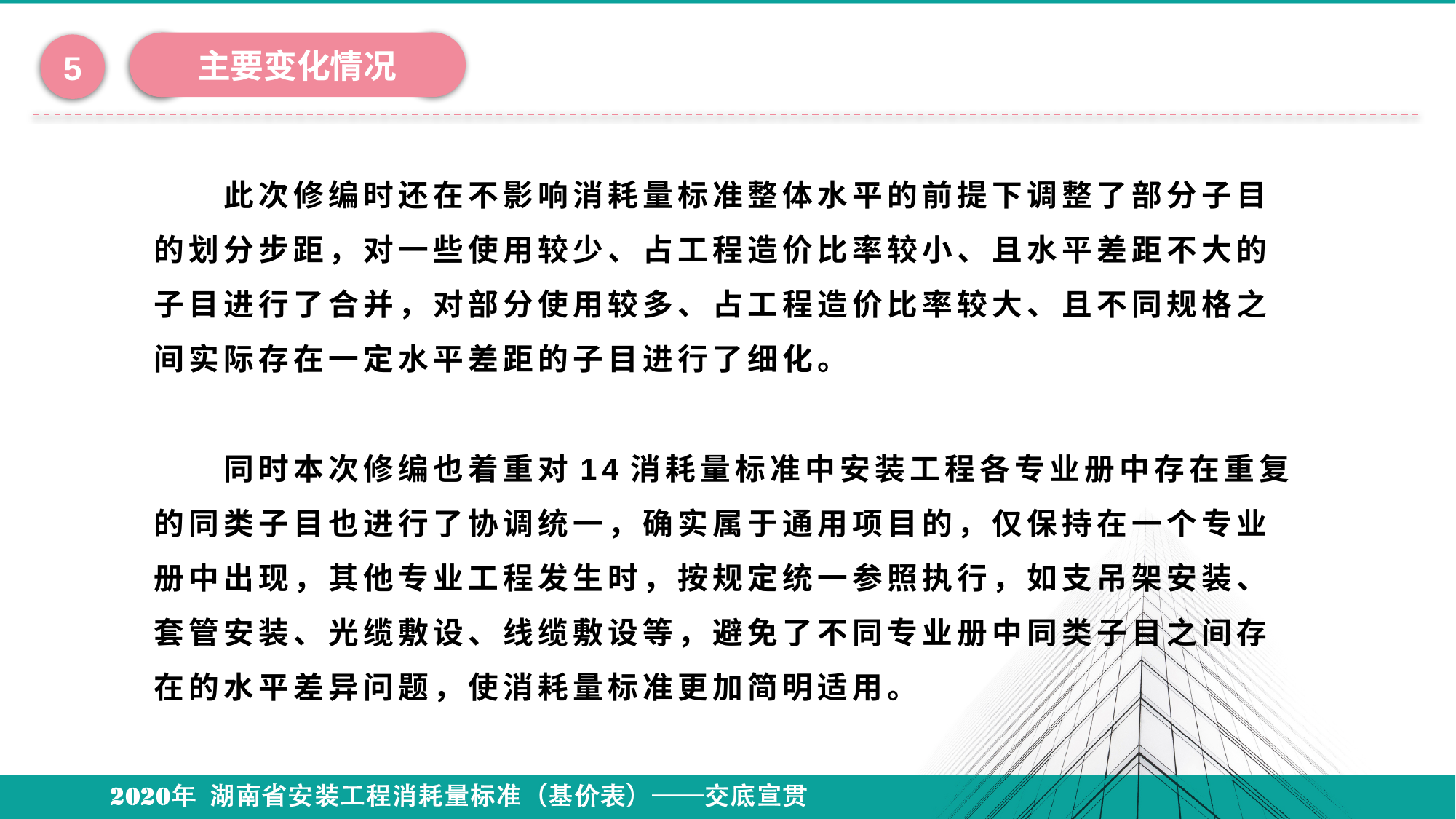

主要变化情况

5
# 此次修编时还在不影响消耗量标准整体水平的前提下调整了部分子目的划分步距，对一些使用较少、占工程造价比率较小、且水平差距不大的子目进行了合并，对部分使用较多、占工程造价比率较大、且不同规格之间实际存在一定水平差距的子目进行了细化。 　　同时本次修编也着重对14消耗量标准中安装工程各专业册中存在重复的同类子目也进行了协调统一，确实属于通用项目的，仅保持在一个专业册中出现，其他专业工程发生时，按规定统一参照执行，如支吊架安装、套管安装、光缆敷设、线缆敷设等，避免了不同专业册中同类子目之间存在的水平差异问题，使消耗量标准更加简明适用。